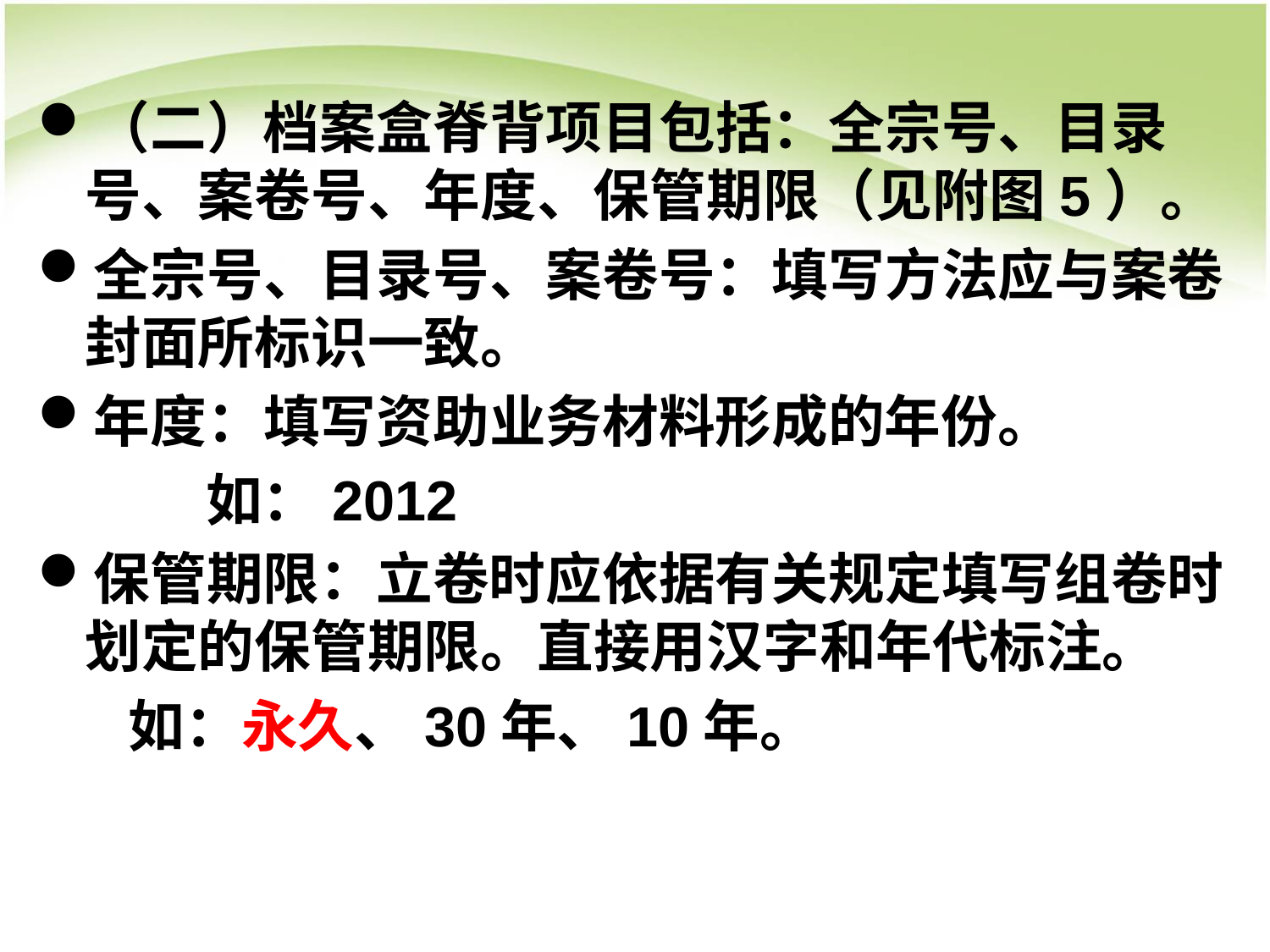

#
（二）档案盒脊背项目包括：全宗号、目录号、案卷号、年度、保管期限（见附图5）。
全宗号、目录号、案卷号：填写方法应与案卷封面所标识一致。
年度：填写资助业务材料形成的年份。
            如：2012
保管期限：立卷时应依据有关规定填写组卷时划定的保管期限。直接用汉字和年代标注。
      如：永久、30年、10年。